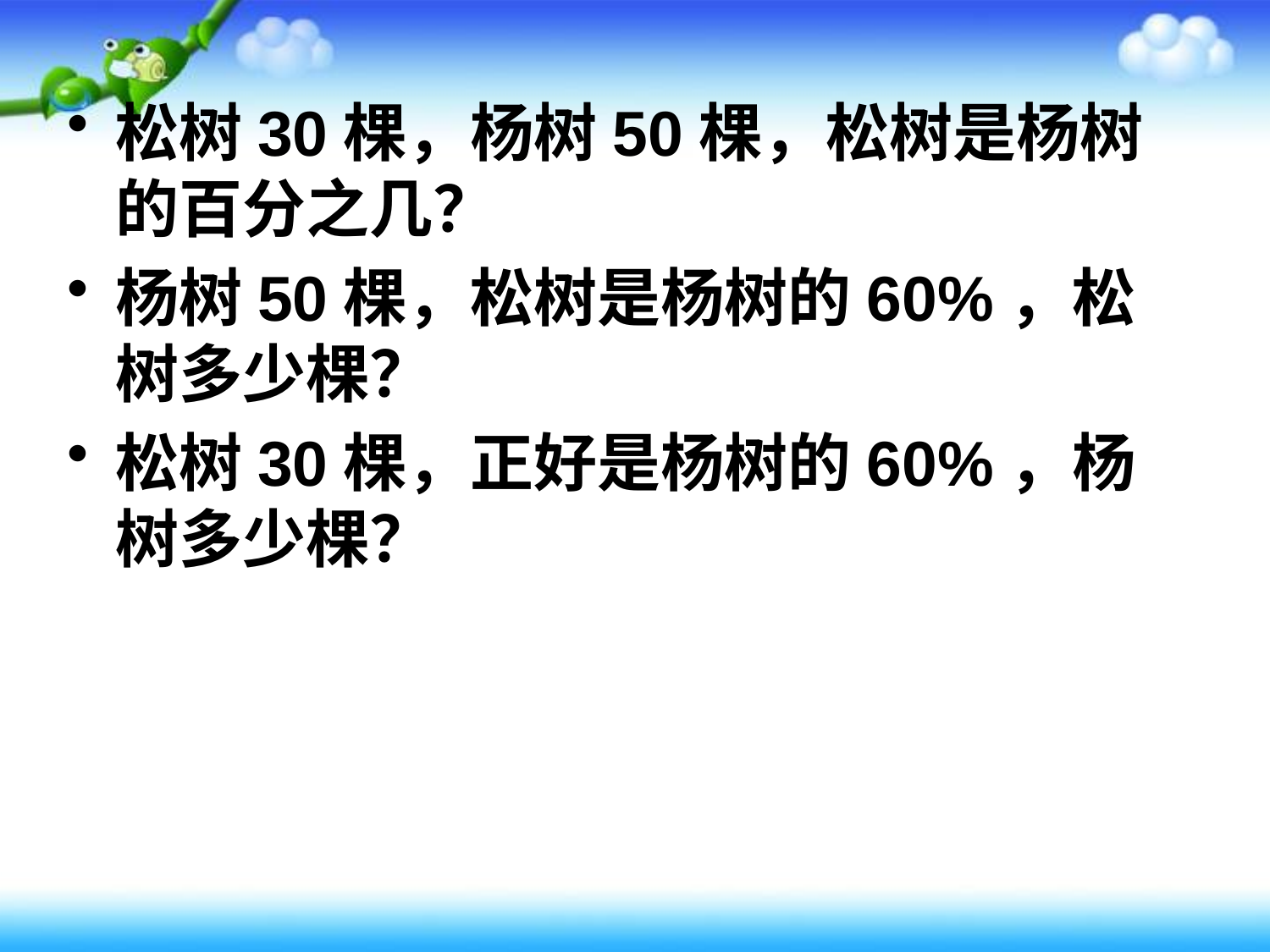

松树30棵，杨树50棵，松树是杨树的百分之几？
杨树50棵，松树是杨树的60%，松树多少棵？
松树30棵，正好是杨树的60%，杨树多少棵？